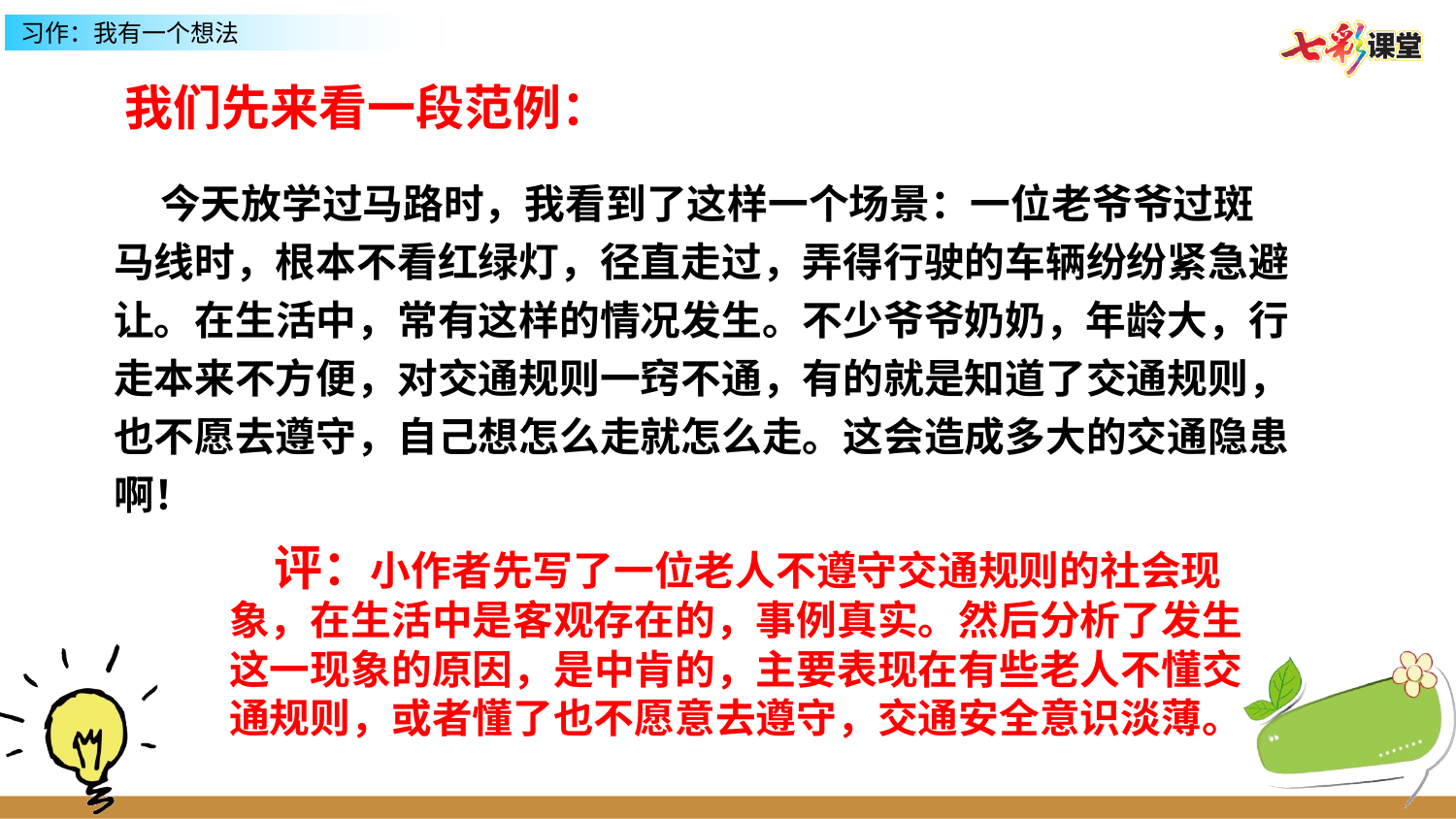

我们先来看一段范例：
    今天放学过马路时，我看到了这样一个场景：一位老爷爷过斑马线时，根本不看红绿灯，径直走过，弄得行驶的车辆纷纷紧急避让。在生活中，常有这样的情况发生。不少爷爷奶奶，年龄大，行走本来不方便，对交通规则一窍不通，有的就是知道了交通规则，也不愿去遵守，自己想怎么走就怎么走。这会造成多大的交通隐患啊！

   评：小作者先写了一位老人不遵守交通规则的社会现象，在生活中是客观存在的，事例真实。然后分析了发生这一现象的原因，是中肯的，主要表现在有些老人不懂交通规则，或者懂了也不愿意去遵守，交通安全意识淡薄。